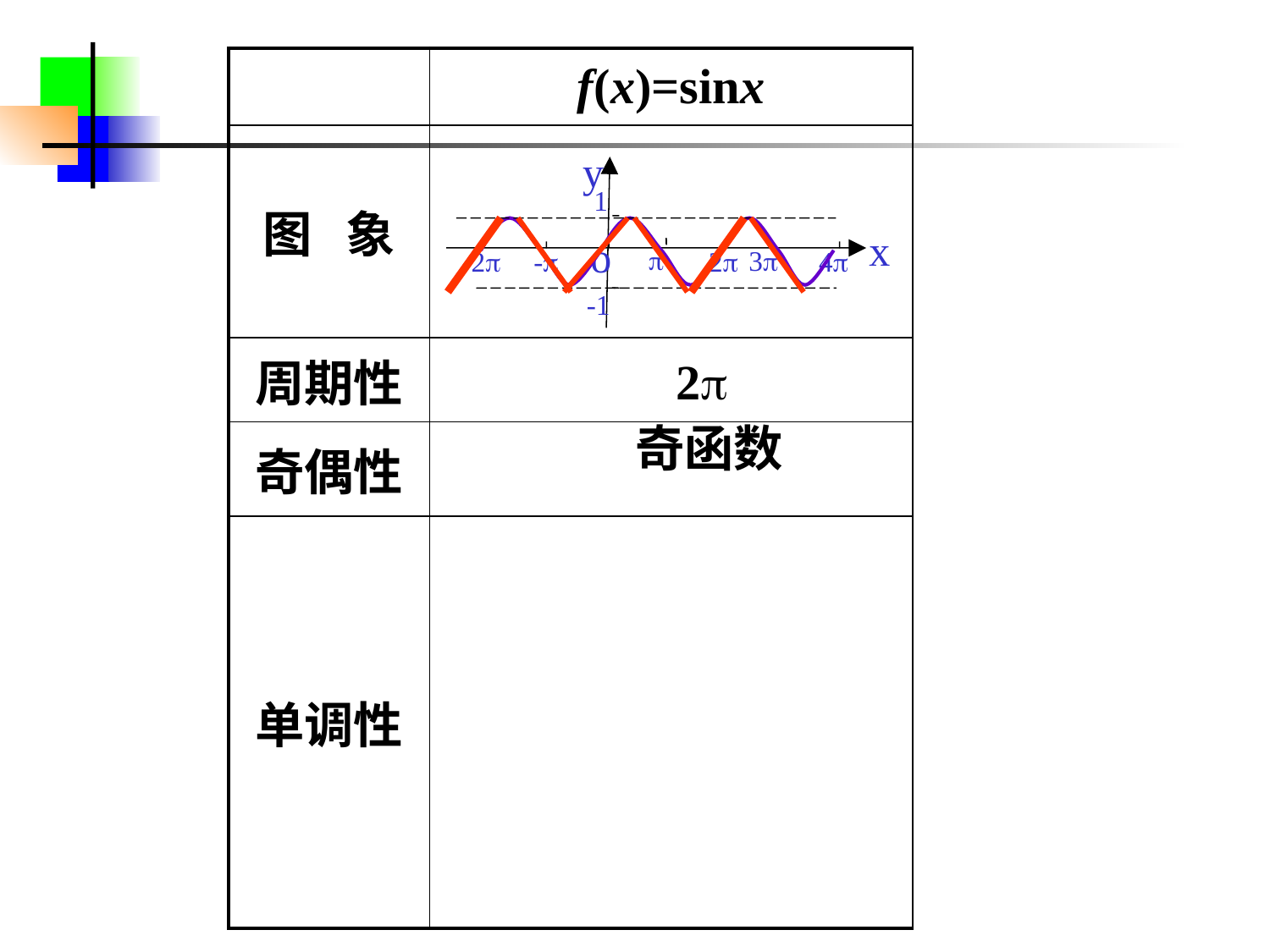

|  | f(x)=sinx |
| --- | --- |
| 图 象 |  |
| 周期性 |  |
| 奇偶性 |  |
| 单调性 |  |
y

1

x
o
π
3π
-2π
-π

2π
4π

-1

2π
奇函数